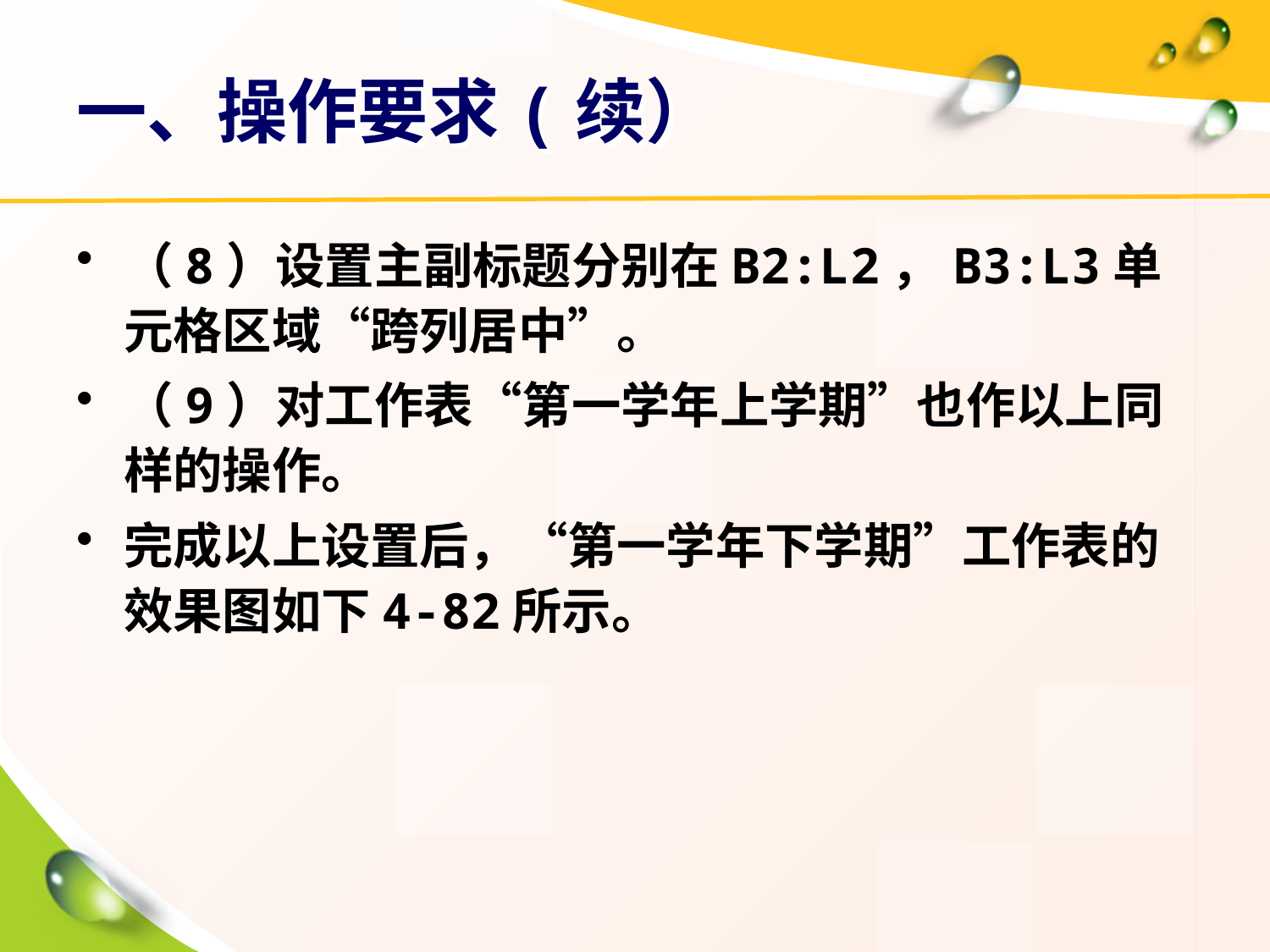

# 一、操作要求(续）
（8）设置主副标题分别在B2:L2，B3:L3单元格区域“跨列居中”。
（9）对工作表“第一学年上学期”也作以上同样的操作。
完成以上设置后，“第一学年下学期”工作表的效果图如下4-82所示。